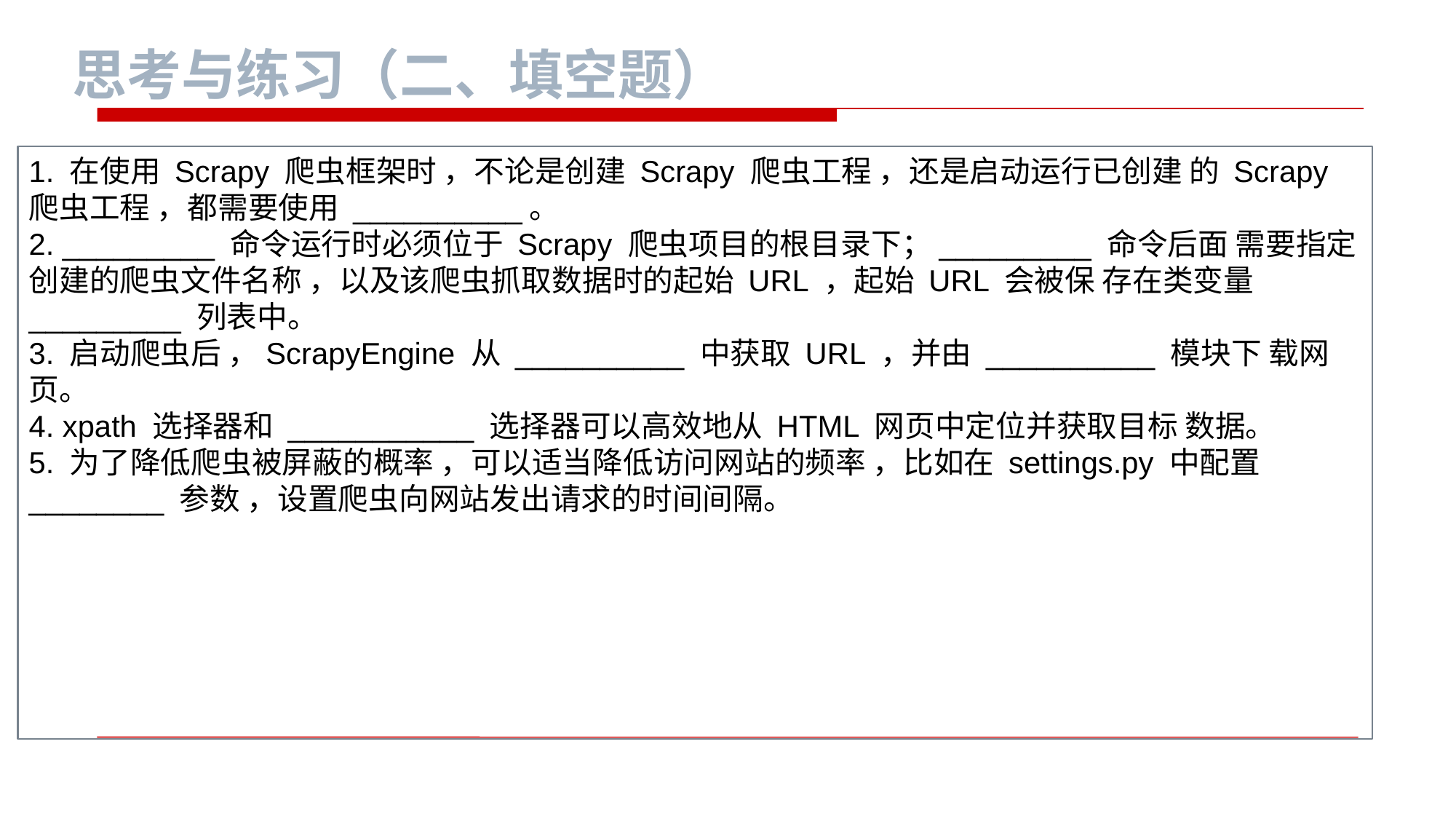

思考与练习（二、填空题）
1. 在使用 Scrapy 爬虫框架时 ，不论是创建 Scrapy 爬虫工程 ，还是启动运行已创建 的 Scrapy 爬虫工程 ，都需要使用 __________。
2. _________ 命令运行时必须位于 Scrapy 爬虫项目的根目录下；_________ 命令后面 需要指定创建的爬虫文件名称 ，以及该爬虫抓取数据时的起始 URL ，起始 URL 会被保 存在类变量 _________ 列表中。
3. 启动爬虫后 ，ScrapyEngine 从 __________ 中获取 URL ，并由 __________ 模块下 载网页。
4. xpath 选择器和 ___________ 选择器可以高效地从 HTML 网页中定位并获取目标 数据。
5. 为了降低爬虫被屏蔽的概率 ，可以适当降低访问网站的频率 ，比如在 settings.py 中配置 ________ 参数 ，设置爬虫向网站发出请求的时间间隔。